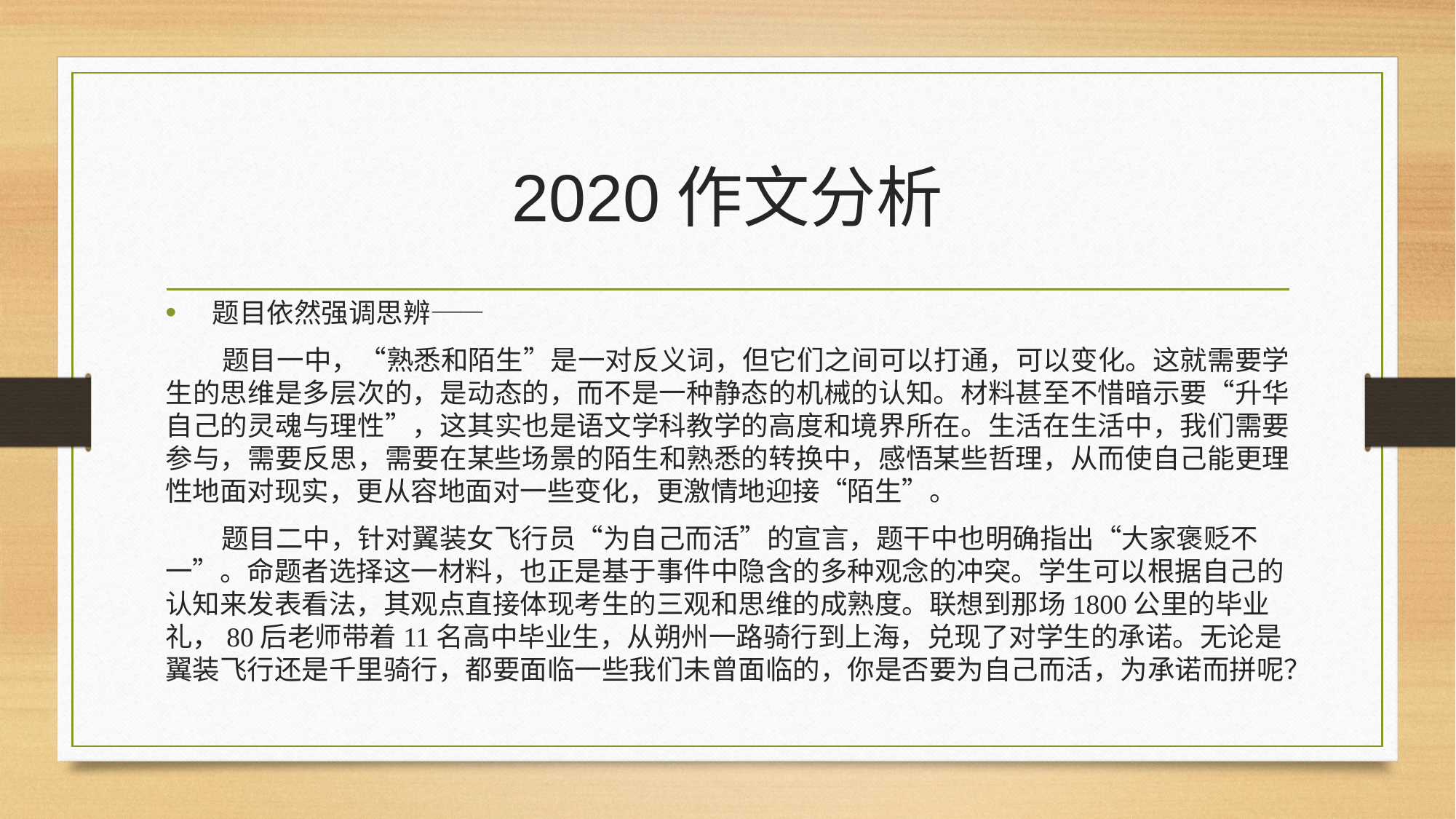

# 2020作文分析
 题目依然强调思辨——
        题目一中，“熟悉和陌生”是一对反义词，但它们之间可以打通，可以变化。这就需要学生的思维是多层次的，是动态的，而不是一种静态的机械的认知。材料甚至不惜暗示要“升华自己的灵魂与理性”，这其实也是语文学科教学的高度和境界所在。生活在生活中，我们需要参与，需要反思，需要在某些场景的陌生和熟悉的转换中，感悟某些哲理，从而使自己能更理性地面对现实，更从容地面对一些变化，更激情地迎接“陌生”。
        题目二中，针对翼装女飞行员“为自己而活”的宣言，题干中也明确指出“大家褒贬不一”。命题者选择这一材料，也正是基于事件中隐含的多种观念的冲突。学生可以根据自己的认知来发表看法，其观点直接体现考生的三观和思维的成熟度。联想到那场1800公里的毕业礼，80后老师带着11名高中毕业生，从朔州一路骑行到上海，兑现了对学生的承诺。无论是翼装飞行还是千里骑行，都要面临一些我们未曾面临的，你是否要为自己而活，为承诺而拼呢？